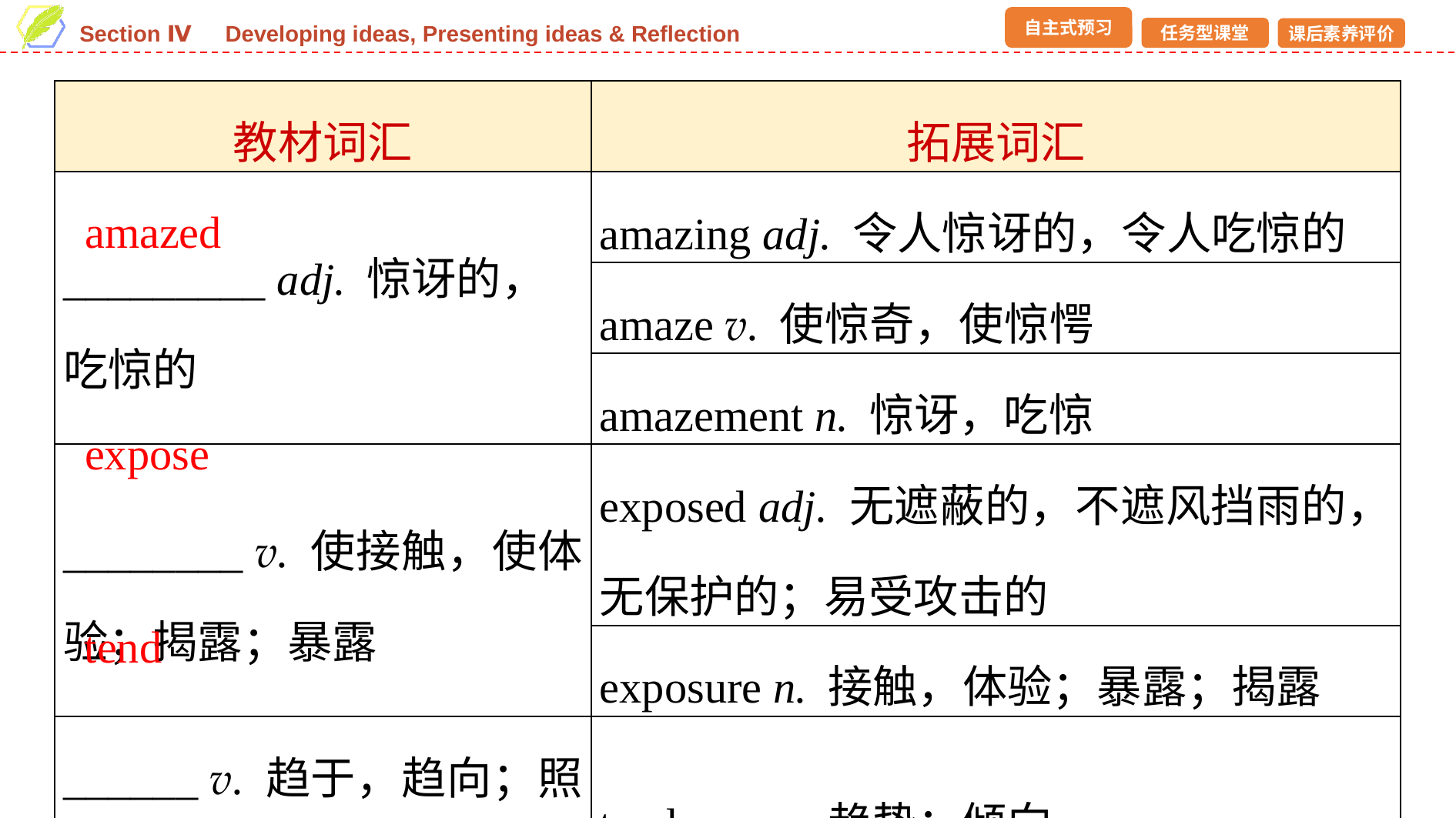

| 教材词汇 | 拓展词汇 |
| --- | --- |
| \_\_\_\_\_\_\_\_\_ adj. 惊讶的，吃惊的 | amazing adj. 令人惊讶的，令人吃惊的 |
|  | amaze v. 使惊奇，使惊愕 |
|  | amazement n. 惊讶，吃惊 |
| \_\_\_\_\_\_\_\_ v. 使接触，使体验；揭露；暴露 | exposed adj. 无遮蔽的，不遮风挡雨的，无保护的；易受攻击的 |
|  | exposure n. 接触，体验；暴露；揭露 |
| \_\_\_\_\_\_ v. 趋于，趋向；照顾，照料 | tendency n. 趋势；倾向 |
amazed
expose
tend